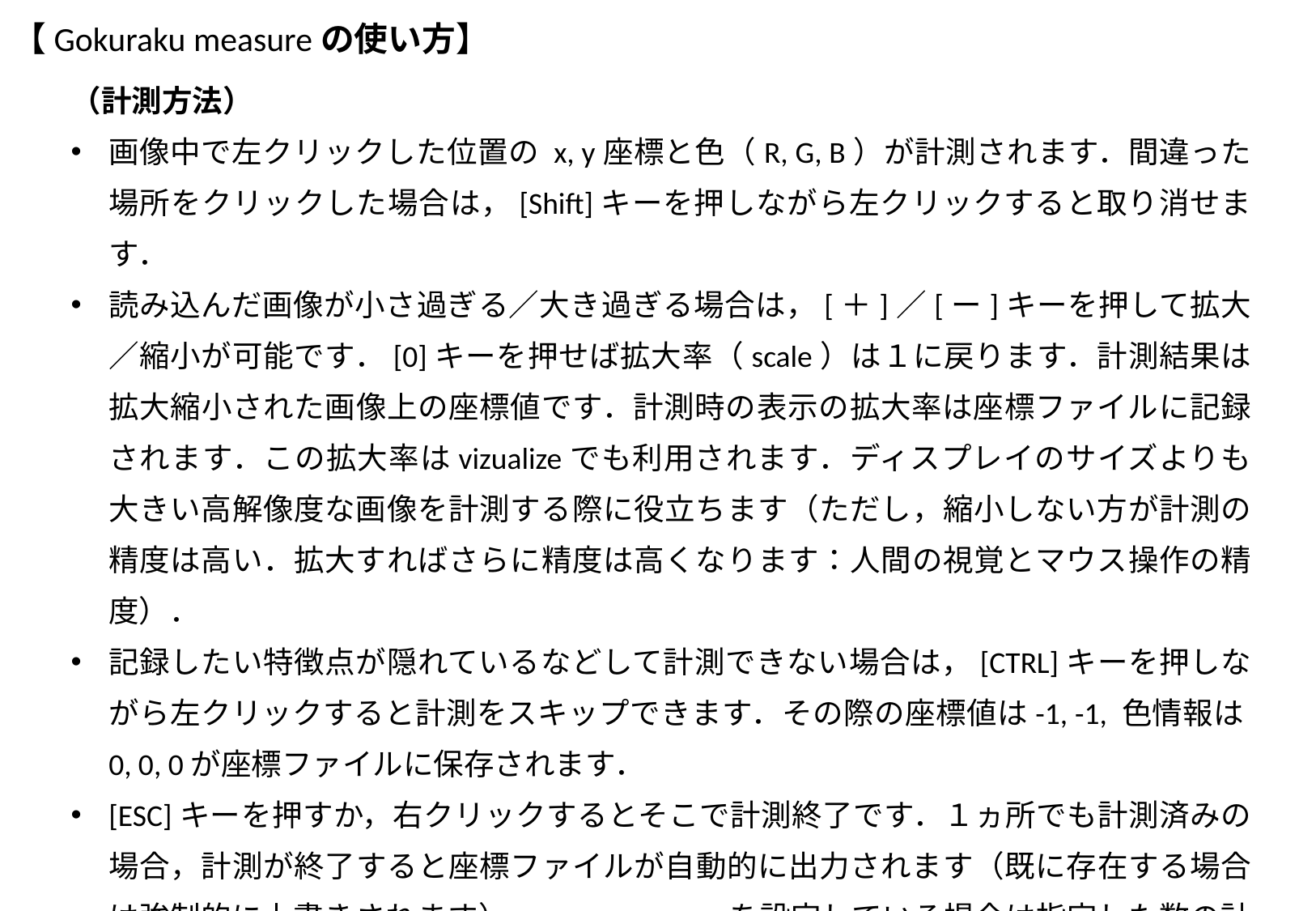

# 【Gokuraku measureの使い方】
（計測方法）
画像中で左クリックした位置の x, y座標と色（R, G, B）が計測されます．間違った場所をクリックした場合は，[Shift]キーを押しながら左クリックすると取り消せます．
読み込んだ画像が小さ過ぎる／大き過ぎる場合は，[＋]／[ー]キーを押して拡大／縮小が可能です．[0]キーを押せば拡大率（scale）は１に戻ります．計測結果は拡大縮小された画像上の座標値です．計測時の表示の拡大率は座標ファイルに記録されます．この拡大率はvizualizeでも利用されます．ディスプレイのサイズよりも大きい高解像度な画像を計測する際に役立ちます（ただし，縮小しない方が計測の精度は高い．拡大すればさらに精度は高くなります：人間の視覚とマウス操作の精度）．
記録したい特徴点が隠れているなどして計測できない場合は，[CTRL]キーを押しながら左クリックすると計測をスキップできます．その際の座標値は-1, -1, 色情報は0, 0, 0が座標ファイルに保存されます．
[ESC]キーを押すか，右クリックするとそこで計測終了です．１ヵ所でも計測済みの場合，計測が終了すると座標ファイルが自動的に出力されます（既に存在する場合は強制的に上書きされます）．max_measureを設定している場合は指定した数の計測が終了したら，自動的に次の画像ファイルが読み込まれます．